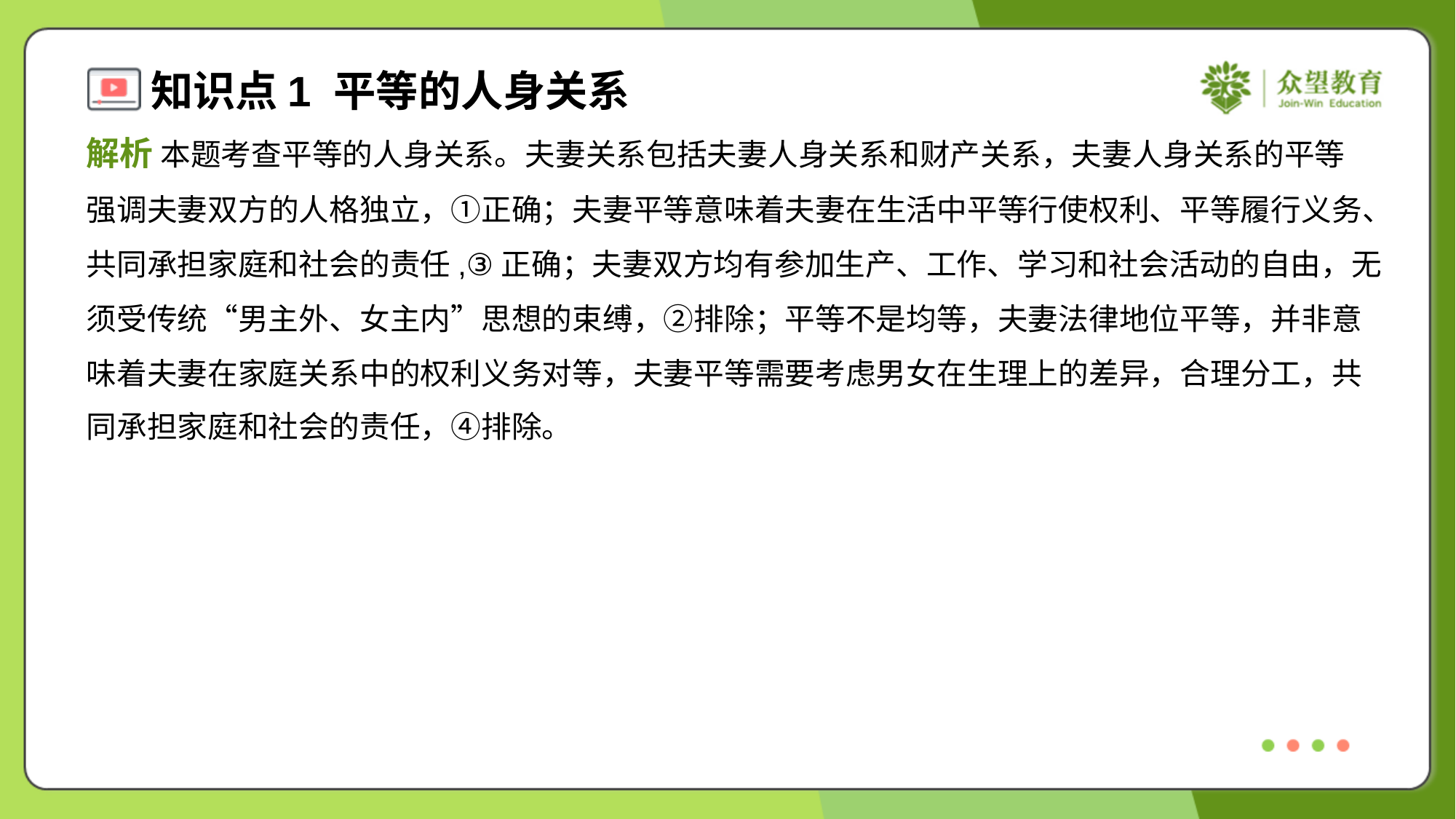

解析 本题考查平等的人身关系。夫妻关系包括夫妻人身关系和财产关系，夫妻人身关系的平等
强调夫妻双方的人格独立，①正确；夫妻平等意味着夫妻在生活中平等行使权利、平等履行义务、
共同承担家庭和社会的责任,③正确；夫妻双方均有参加生产、工作、学习和社会活动的自由，无
须受传统“男主外、女主内”思想的束缚，②排除；平等不是均等，夫妻法律地位平等，并非意
味着夫妻在家庭关系中的权利义务对等，夫妻平等需要考虑男女在生理上的差异，合理分工，共
同承担家庭和社会的责任，④排除。